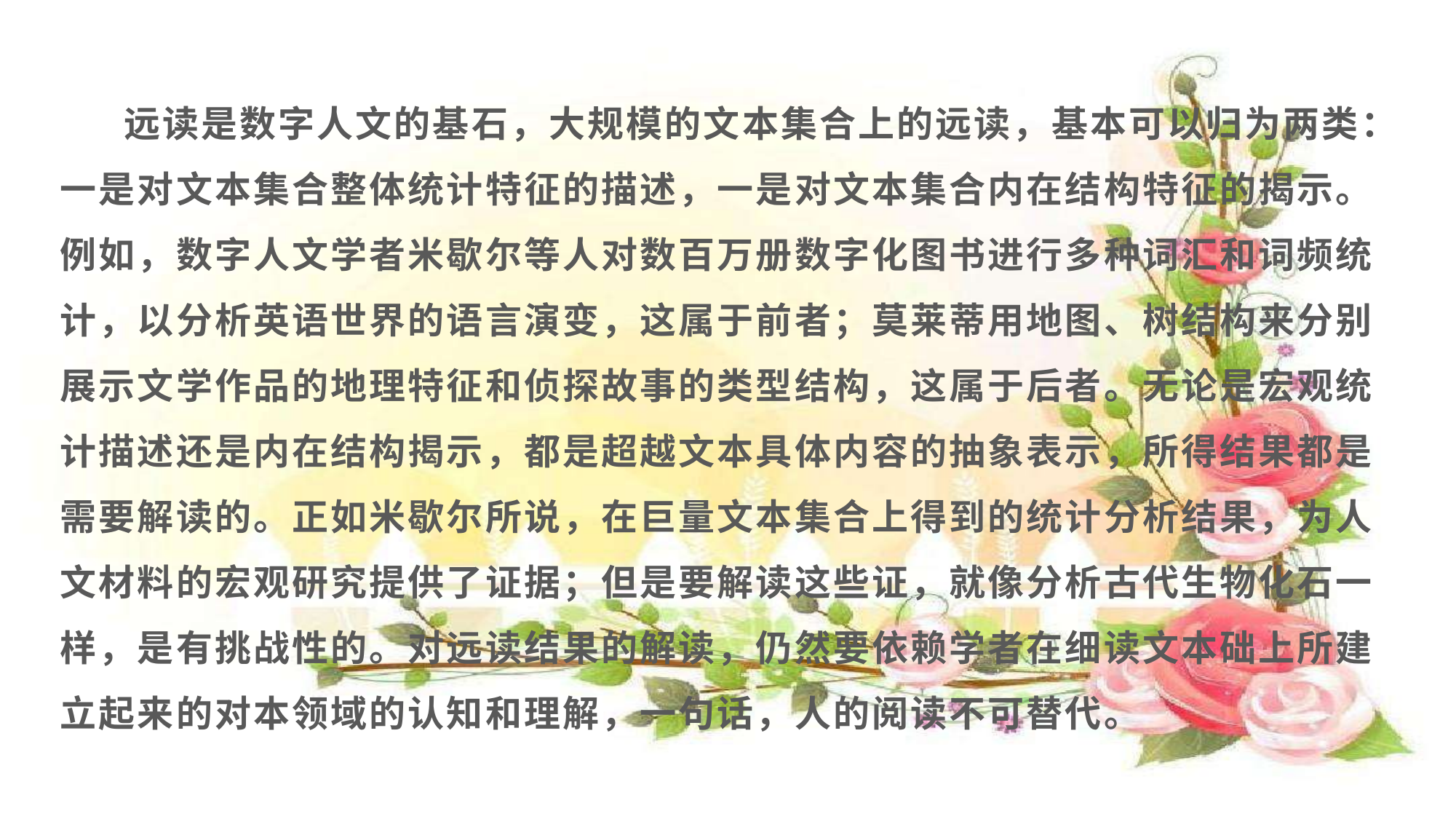

远读是数字人文的基石，大规模的文本集合上的远读，基本可以归为两类：一是对文本集合整体统计特征的描述，一是对文本集合内在结构特征的揭示。例如，数字人文学者米歇尔等人对数百万册数字化图书进行多种词汇和词频统计，以分析英语世界的语言演变，这属于前者；莫莱蒂用地图、树结构来分别展示文学作品的地理特征和侦探故事的类型结构，这属于后者。无论是宏观统计描述还是内在结构揭示，都是超越文本具体内容的抽象表示，所得结果都是需要解读的。正如米歇尔所说，在巨量文本集合上得到的统计分析结果，为人文材料的宏观研究提供了证据；但是要解读这些证，就像分析古代生物化石一样，是有挑战性的。对远读结果的解读，仍然要依赖学者在细读文本础上所建立起来的对本领域的认知和理解，一句话，人的阅读不可替代。